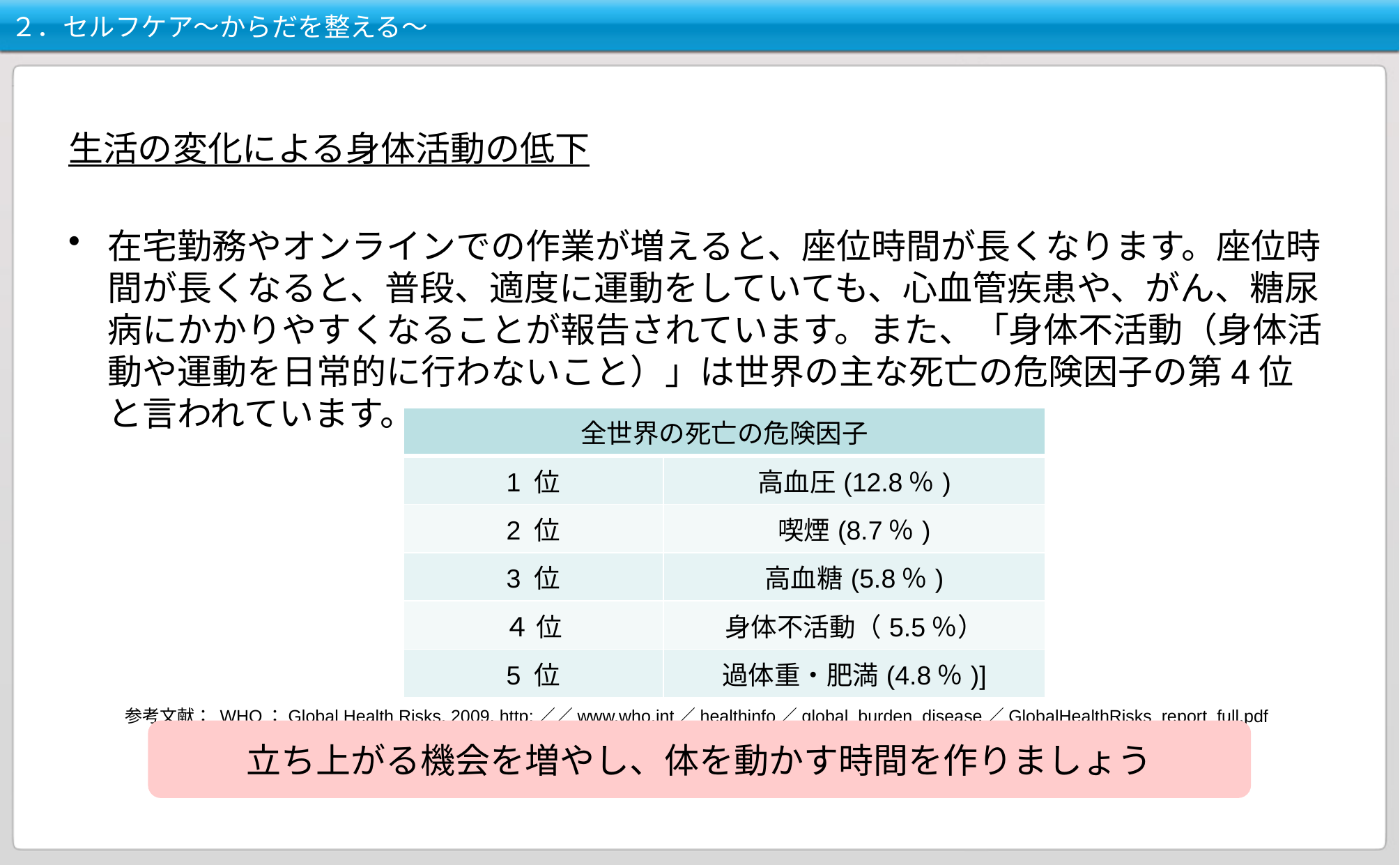

# ２．セルフケア～からだを整える～
生活の変化による身体活動の低下

在宅勤務やオンラインでの作業が増えると、座位時間が長くなります。座位時間が長くなると、普段、適度に運動をしていても、心血管疾患や、がん、糖尿病にかかりやすくなることが報告されています。また、「身体不活動（身体活動や運動を日常的に行わないこと）」は世界の主な死亡の危険因子の第4位と言われています。

参考文献： WHO：Global Health Risks. 2009. http:／／www.who.int／healthinfo／global_burden_disease／GlobalHealthRisks_report_full.pdf
| 全世界の死亡の危険因子 |  |
| --- | --- |
| 1 位 | 高血圧(12.8％) |
| 2 位 | 喫煙(8.7％) |
| 3 位 | 高血糖(5.8％) |
| ４ 位 | 身体不活動（5.5％） |
| 5 位 | 過体重・肥満(4.8％)] |
立ち上がる機会を増やし、体を動かす時間を作りましょう